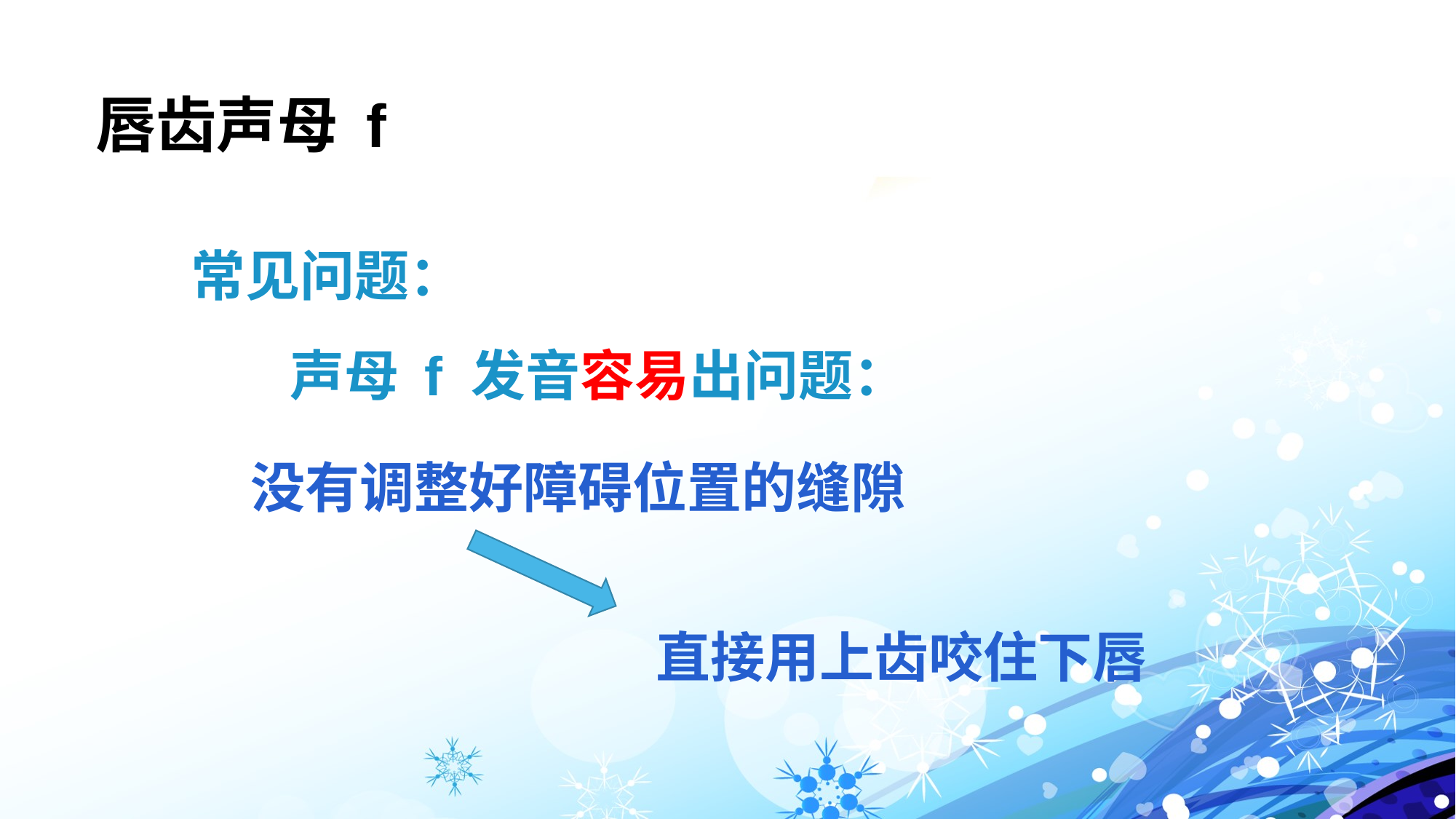

# 唇齿声母 f
   常见问题：
           声母 f 发音容易出问题：
没有调整好障碍位置的缝隙

直接用上齿咬住下唇